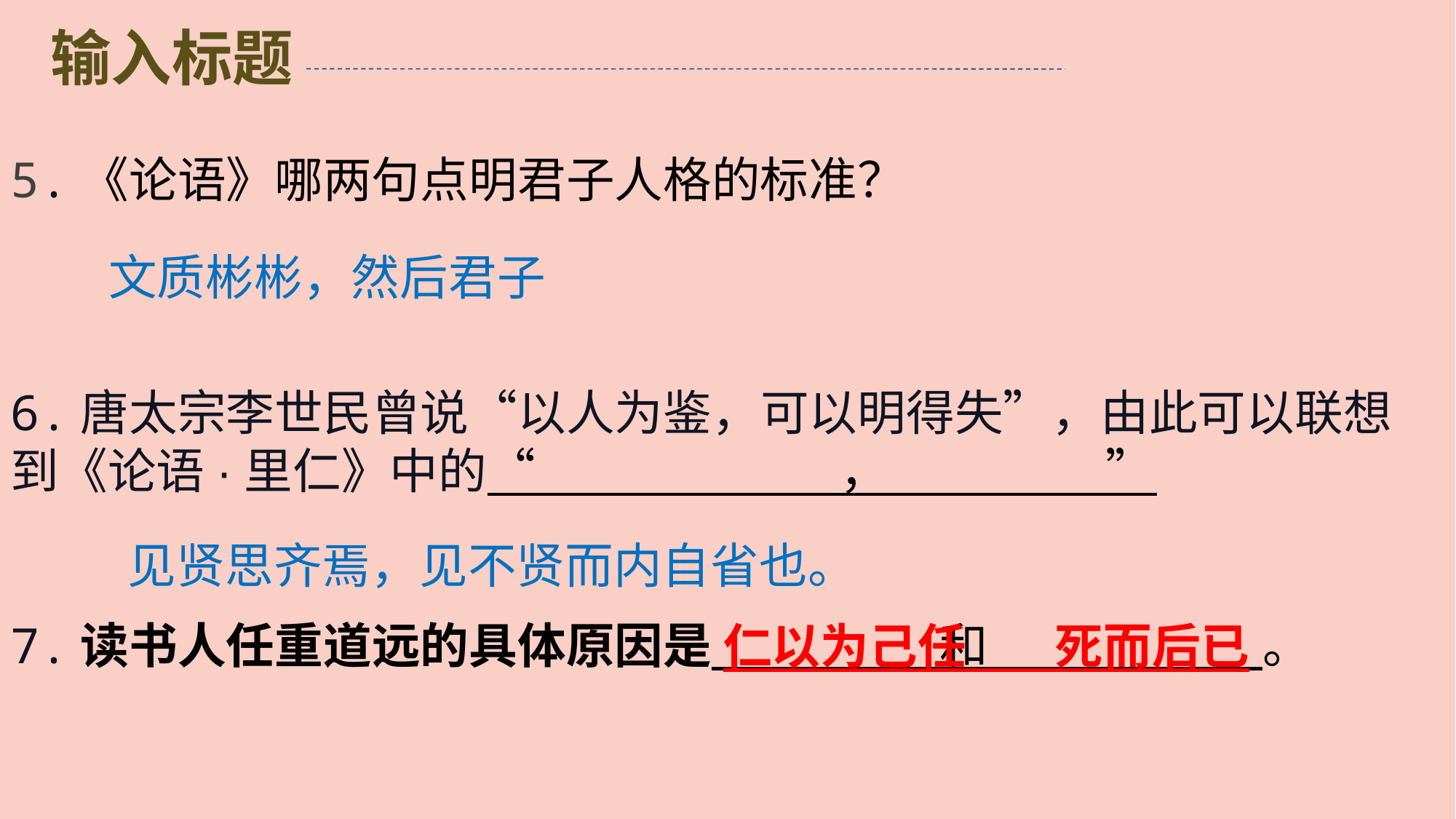

5.《论语》哪两句点明君子人格的标准？

6.唐太宗李世民曾说“以人为鉴，可以明得失”，由此可以联想到《论语·里仁》中的“                            ，                    ”

7.读书人任重道远的具体原因是                     和                         。

文质彬彬，然后君子
见贤思齐焉，见不贤而内自省也。
仁以为己任        死而后已